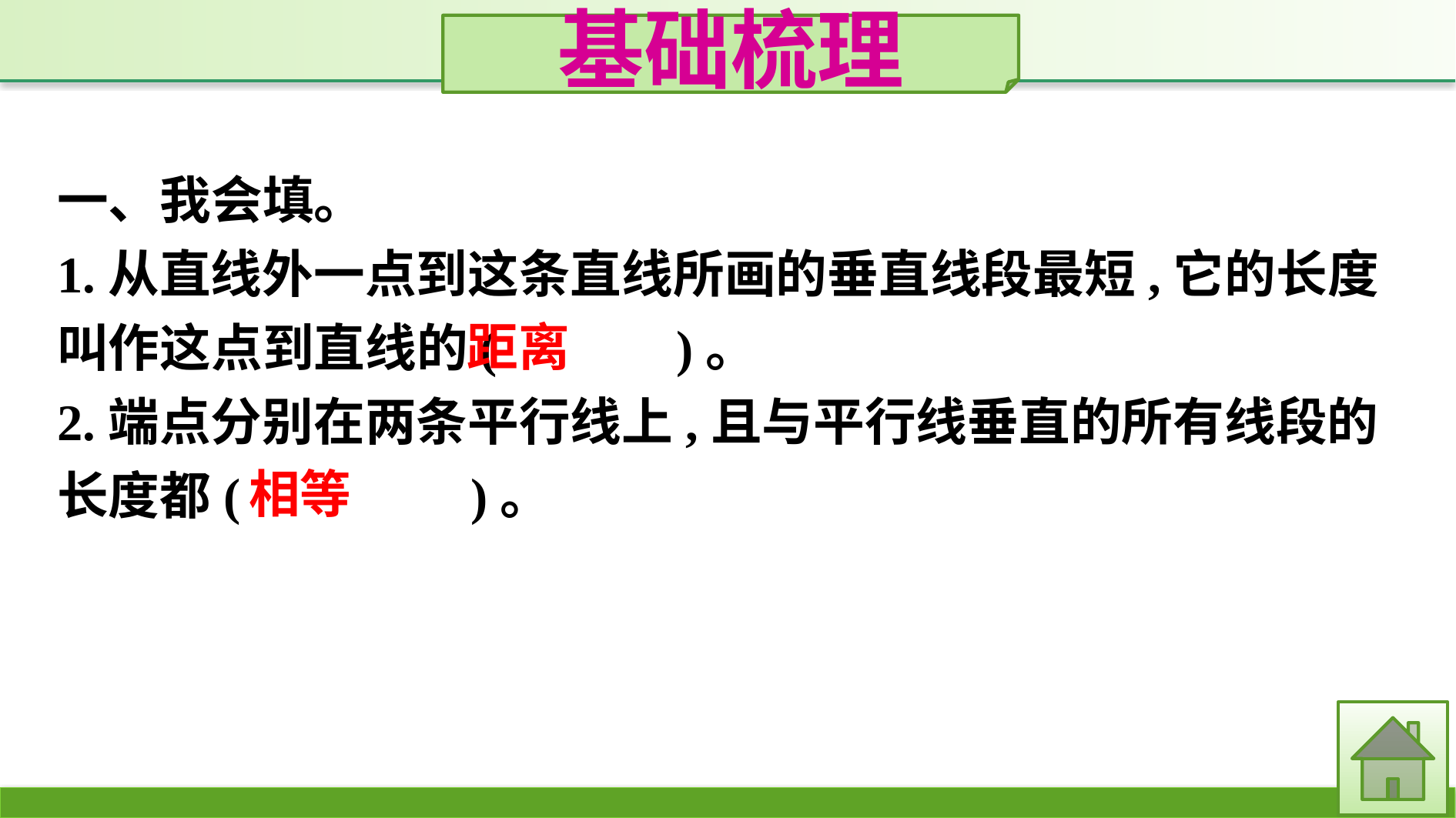

基础梳理
一、我会填。
1.从直线外一点到这条直线所画的垂直线段最短,它的长度叫作这点到直线的(　　　)。
2.端点分别在两条平行线上,且与平行线垂直的所有线段的长度都(　　　　)。
距离
相等